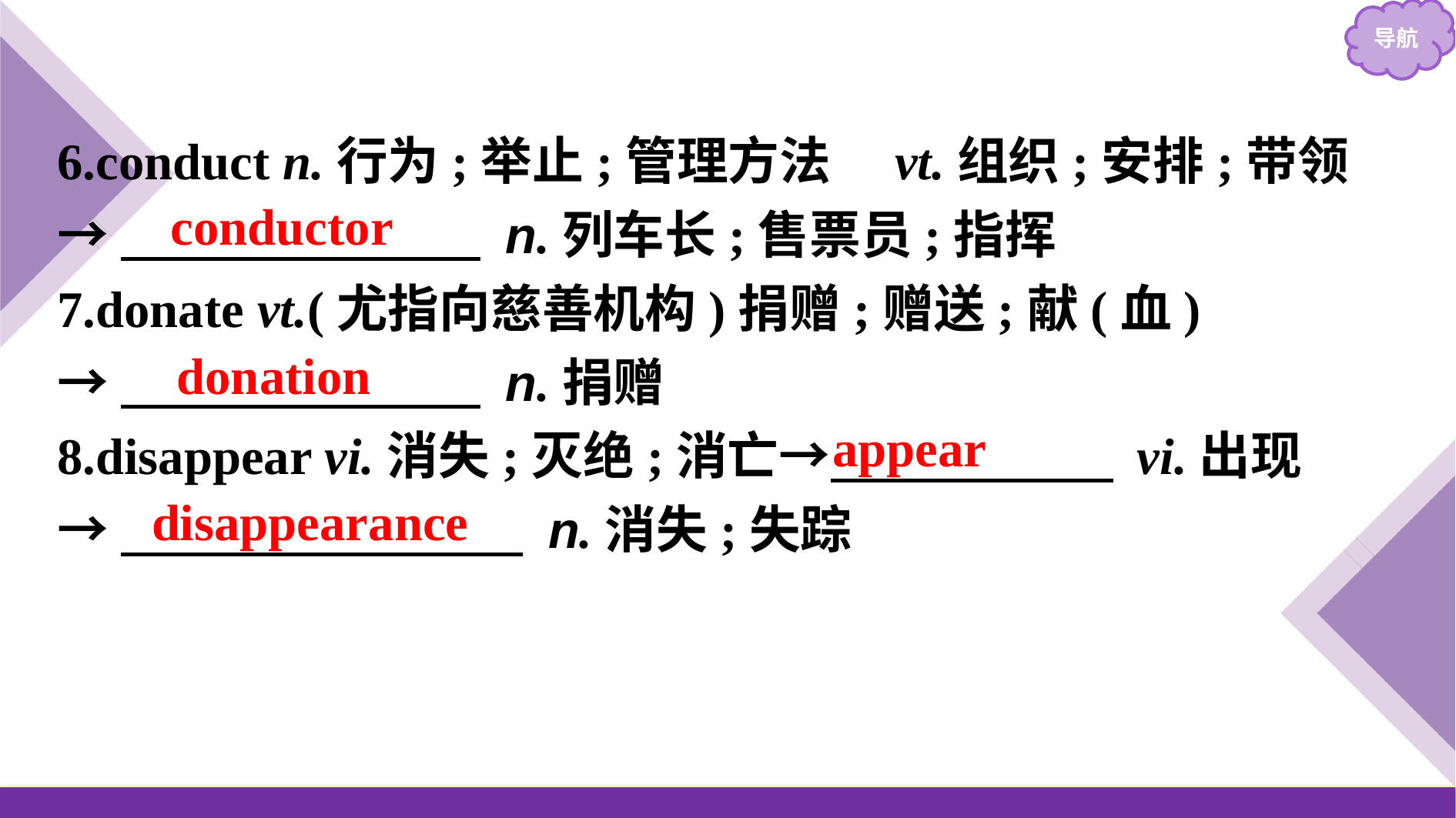

6.conduct n.行为;举止;管理方法　vt.组织;安排;带领
→　　　　　　　 n.列车长;售票员;指挥
7.donate vt.(尤指向慈善机构)捐赠;赠送;献(血)
→　　　　　　　 n.捐赠
8.disappear vi.消失;灭绝;消亡→　　　　　  vi.出现
→　　　　        　　 n.消失;失踪
conductor
donation
appear
disappearance